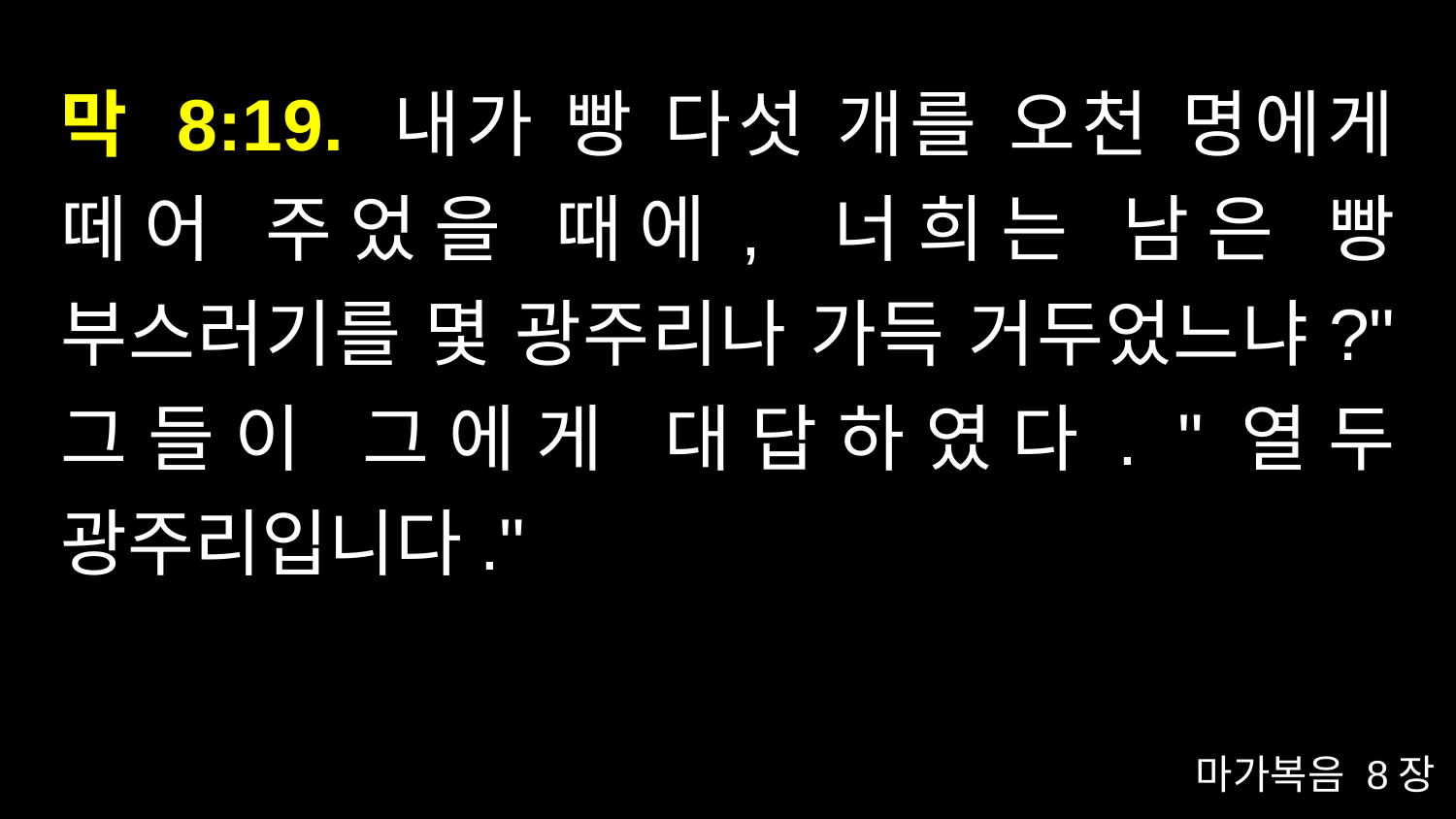

# 막 8:19. 내가 빵 다섯 개를 오천 명에게 떼어 주었을 때에, 너희는 남은 빵 부스러기를 몇 광주리나 가득 거두었느냐?" 그들이 그에게 대답하였다. "열두 광주리입니다."
마가복음 8장